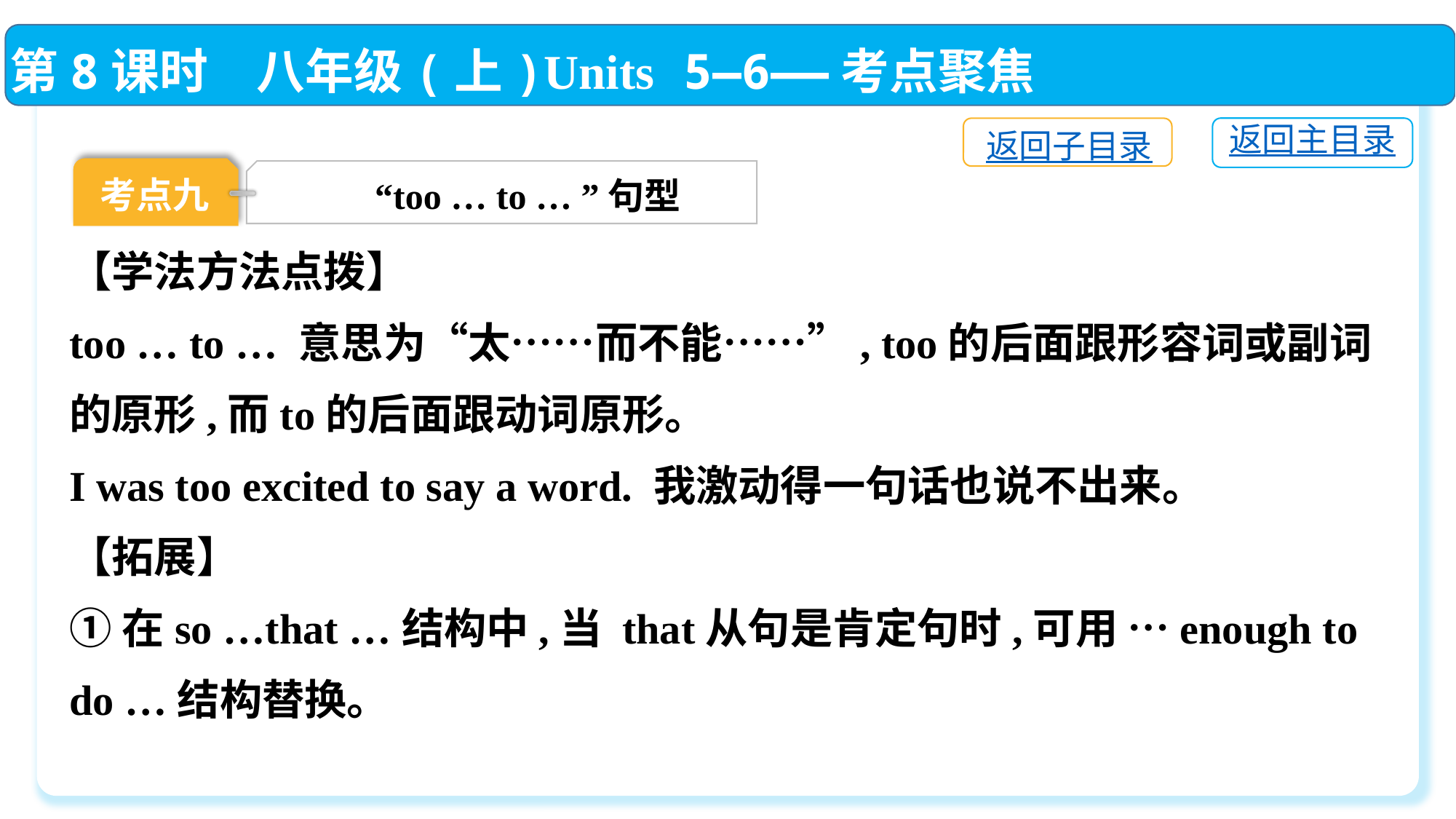

第8课时　八年级(上)Units 5—6——考点聚焦

返回主目录

返回子目录
考点九
“too … to … ”句型

【学法方法点拨】
too … to … 意思为“太……而不能……”, too的后面跟形容词或副词的原形,而to的后面跟动词原形。
I was too excited to say a word. 我激动得一句话也说不出来。
【拓展】
①在so …that …结构中,当 that从句是肯定句时,可用 …enough to do …结构替换。